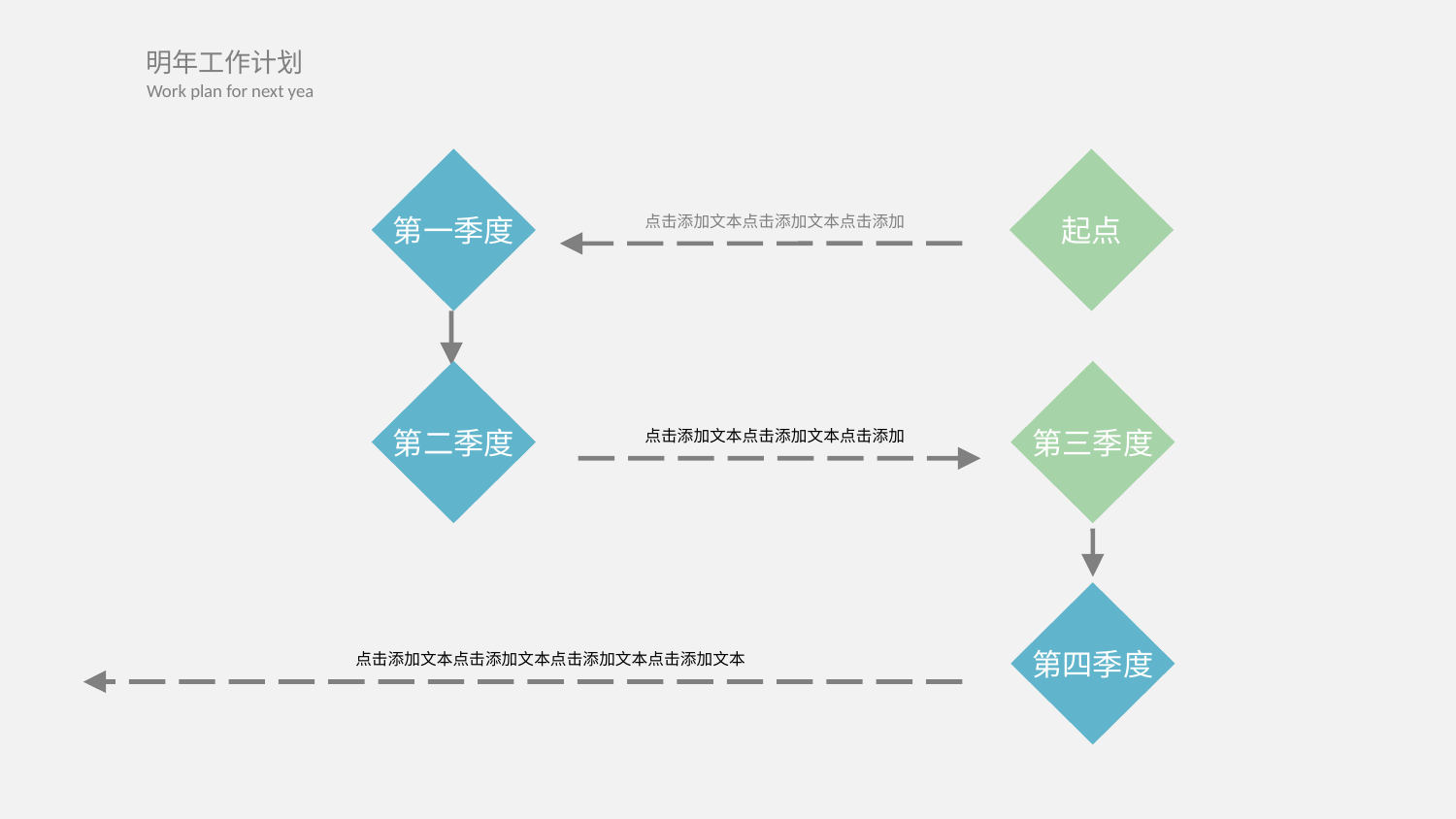

第一季度
起点
点击添加文本点击添加文本点击添加

第二季度
第三季度
点击添加文本点击添加文本点击添加

第四季度
点击添加文本点击添加文本点击添加文本点击添加文本